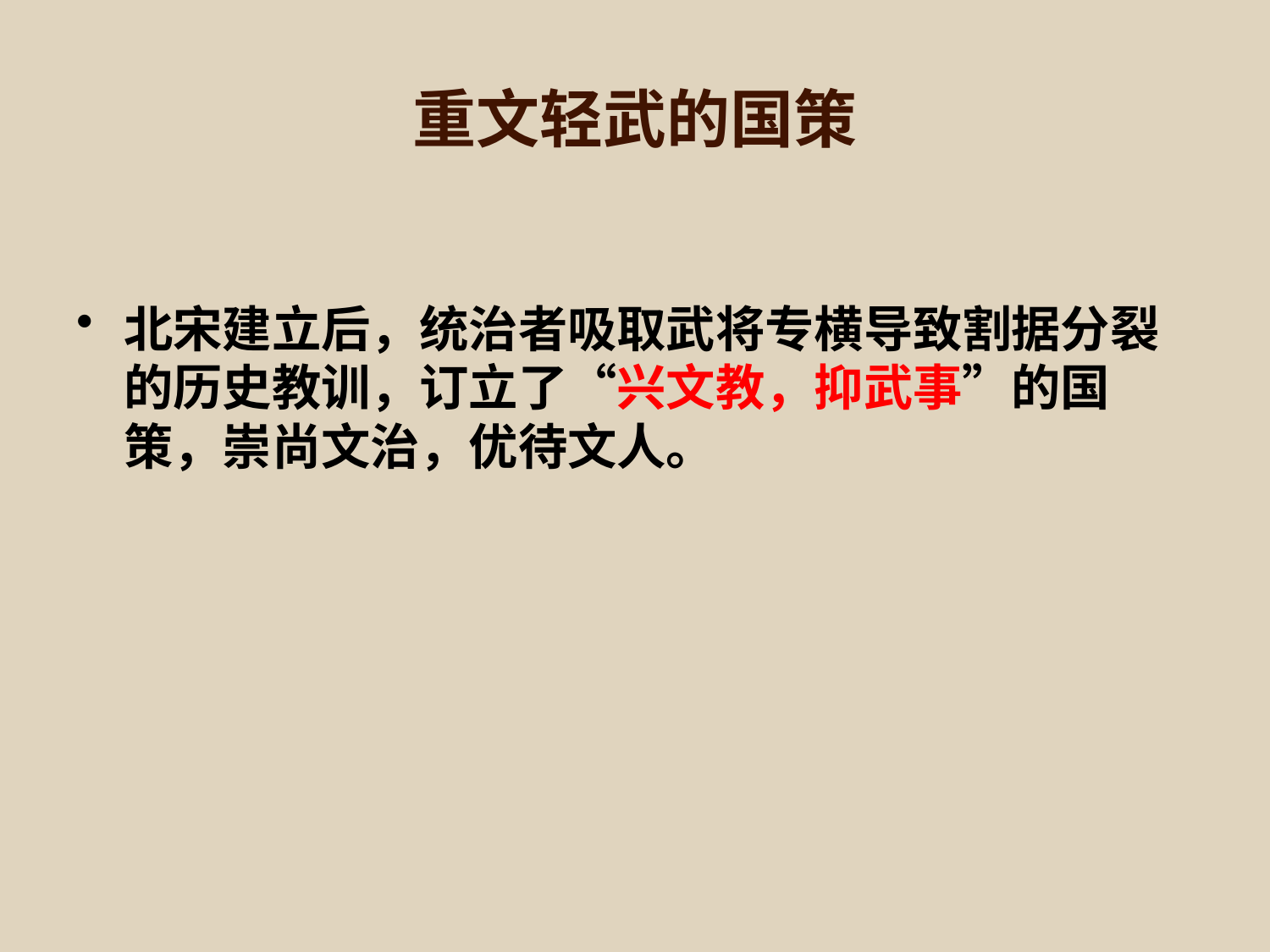

# 重文轻武的国策

北宋建立后，统治者吸取武将专横导致割据分裂的历史教训，订立了“兴文教，抑武事”的国策，崇尚文治，优待文人。